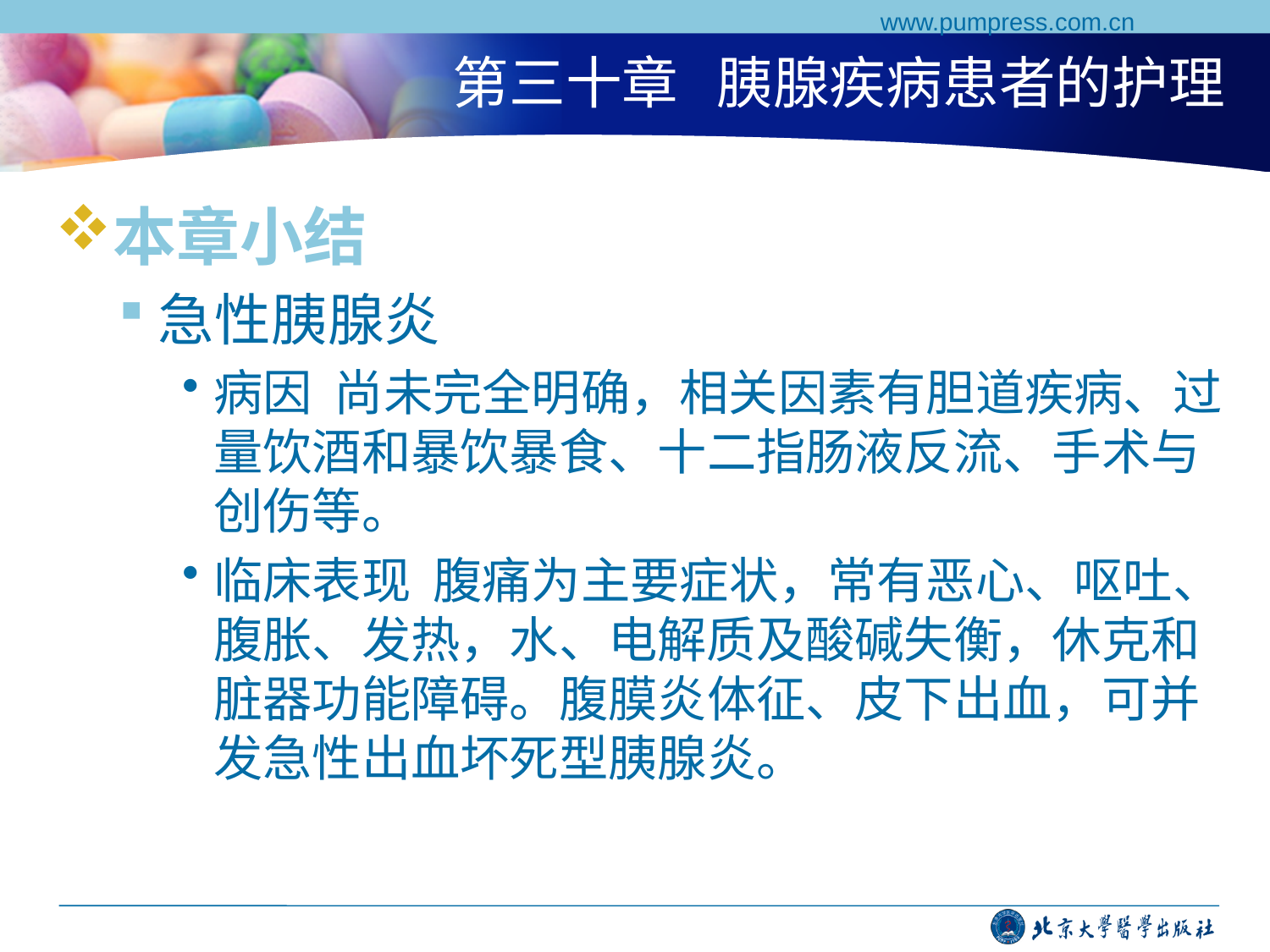

www.pumpress.com.cn
# 第三十章   胰腺疾病患者的护理
本章小结
急性胰腺炎
病因  尚未完全明确，相关因素有胆道疾病、过量饮酒和暴饮暴食、十二指肠液反流、手术与创伤等。
临床表现  腹痛为主要症状，常有恶心、呕吐、腹胀、发热，水、电解质及酸碱失衡，休克和脏器功能障碍。腹膜炎体征、皮下出血，可并发急性出血坏死型胰腺炎。